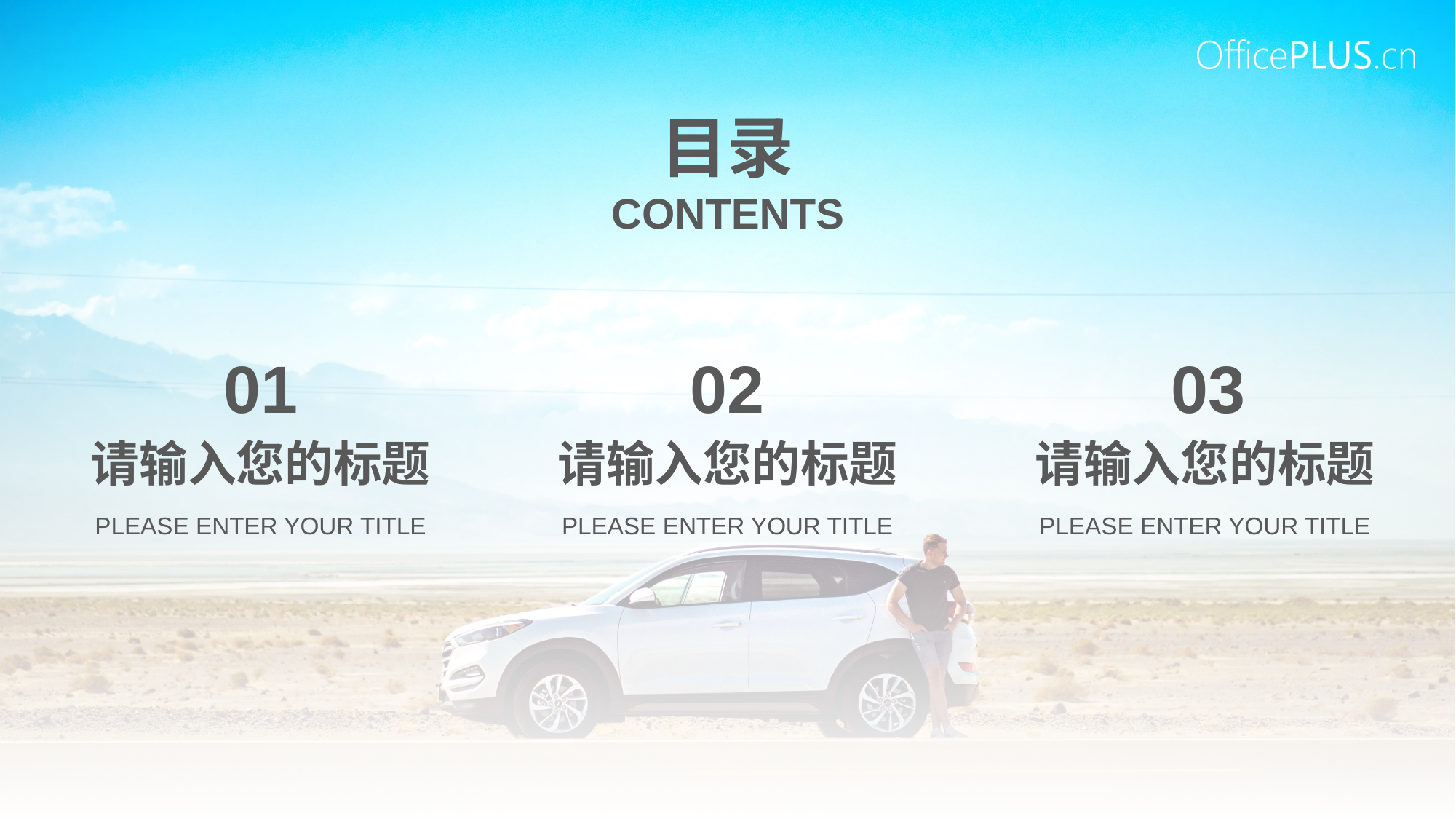

目录
CONTENTS
01
02
03
请输入您的标题
请输入您的标题
请输入您的标题
Please enter your title
Please enter your title
Please enter your title